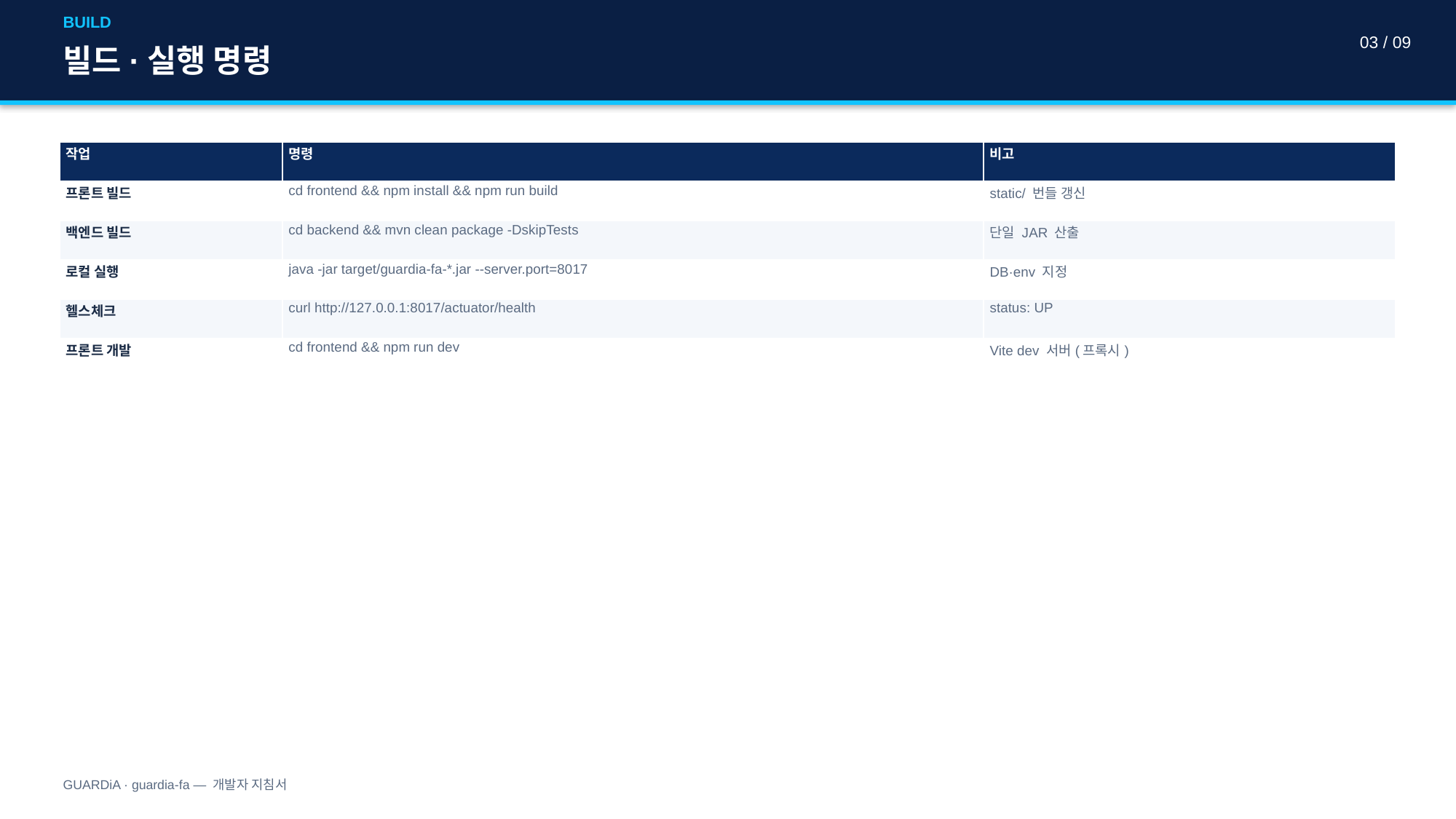

BUILD
03 / 09
빌드·실행 명령

| 작업 | 명령 | 비고 |
| --- | --- | --- |
| 프론트 빌드 | cd frontend && npm install && npm run build | static/ 번들 갱신 |
| 백엔드 빌드 | cd backend && mvn clean package -DskipTests | 단일 JAR 산출 |
| 로컬 실행 | java -jar target/guardia-fa-\*.jar --server.port=8017 | DB·env 지정 |
| 헬스체크 | curl http://127.0.0.1:8017/actuator/health | status: UP |
| 프론트 개발 | cd frontend && npm run dev | Vite dev 서버(프록시) |
GUARDiA · guardia-fa — 개발자 지침서